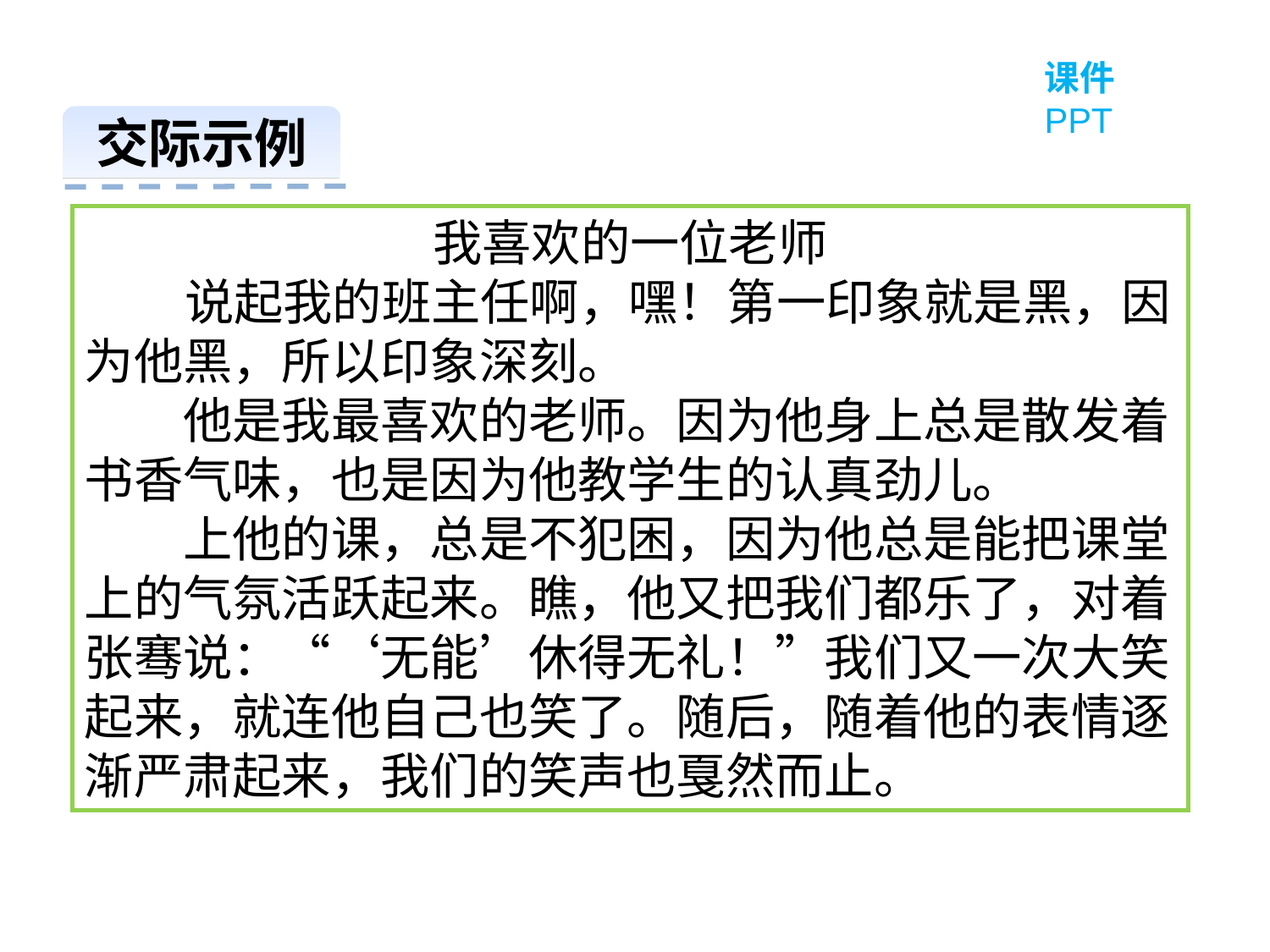

课件PPT
交际示例

我喜欢的一位老师
        说起我的班主任啊，嘿！第一印象就是黑，因为他黑，所以印象深刻。
　　他是我最喜欢的老师。因为他身上总是散发着书香气味，也是因为他教学生的认真劲儿。
　　上他的课，总是不犯困，因为他总是能把课堂上的气氛活跃起来。瞧，他又把我们都乐了，对着张骞说：“‘无能’休得无礼！”我们又一次大笑起来，就连他自己也笑了。随后，随着他的表情逐渐严肃起来，我们的笑声也戛然而止。